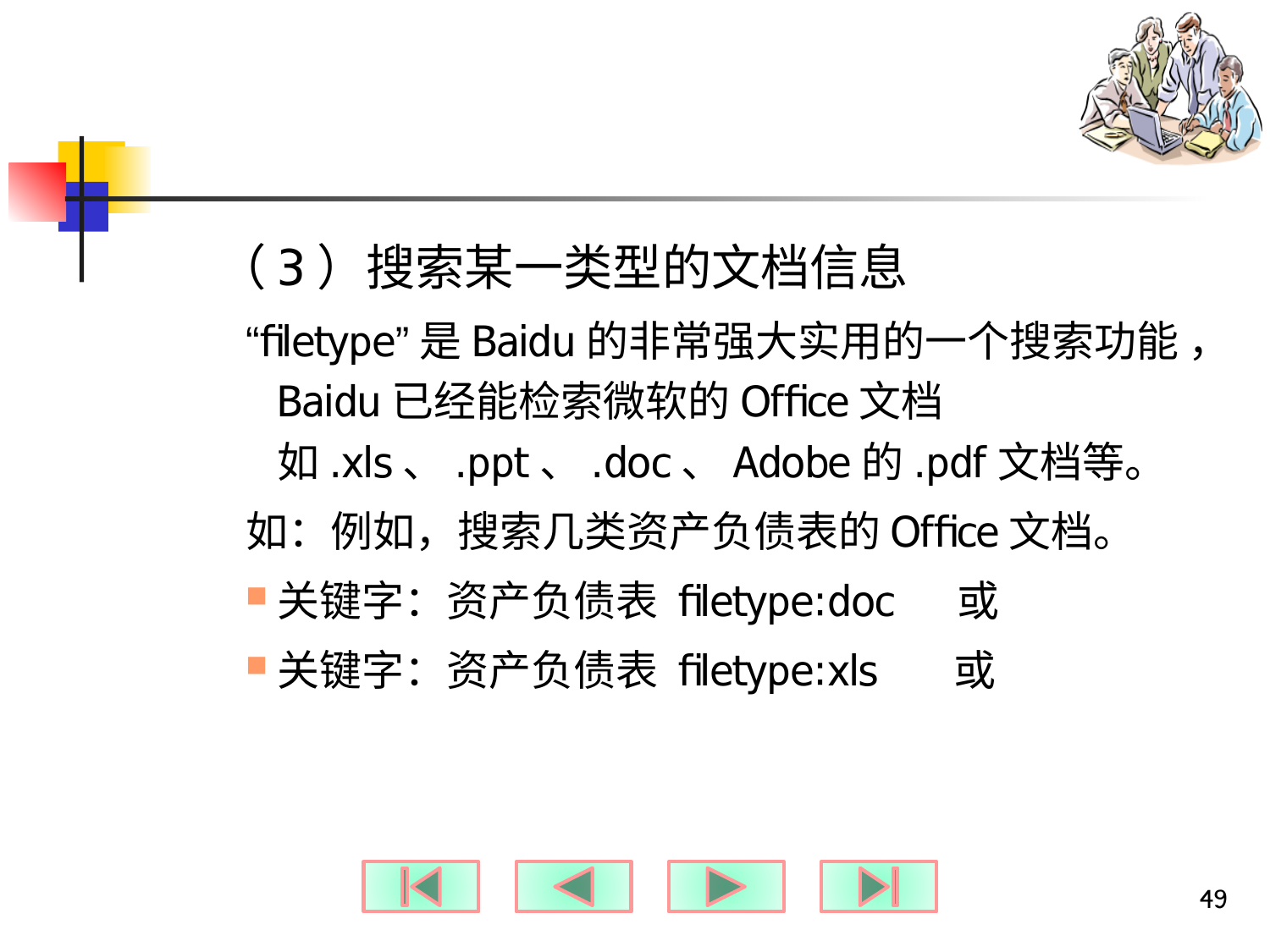

#
（3）搜索某一类型的文档信息
“filetype”是Baidu的非常强大实用的一个搜索功能 ，Baidu已经能检索微软的Office文档如.xls、.ppt、.doc、Adobe的.pdf文档等。
如：例如，搜索几类资产负债表的Office文档。
关键字：资产负债表 filetype:doc    或
关键字：资产负债表 filetype:xls     或

49